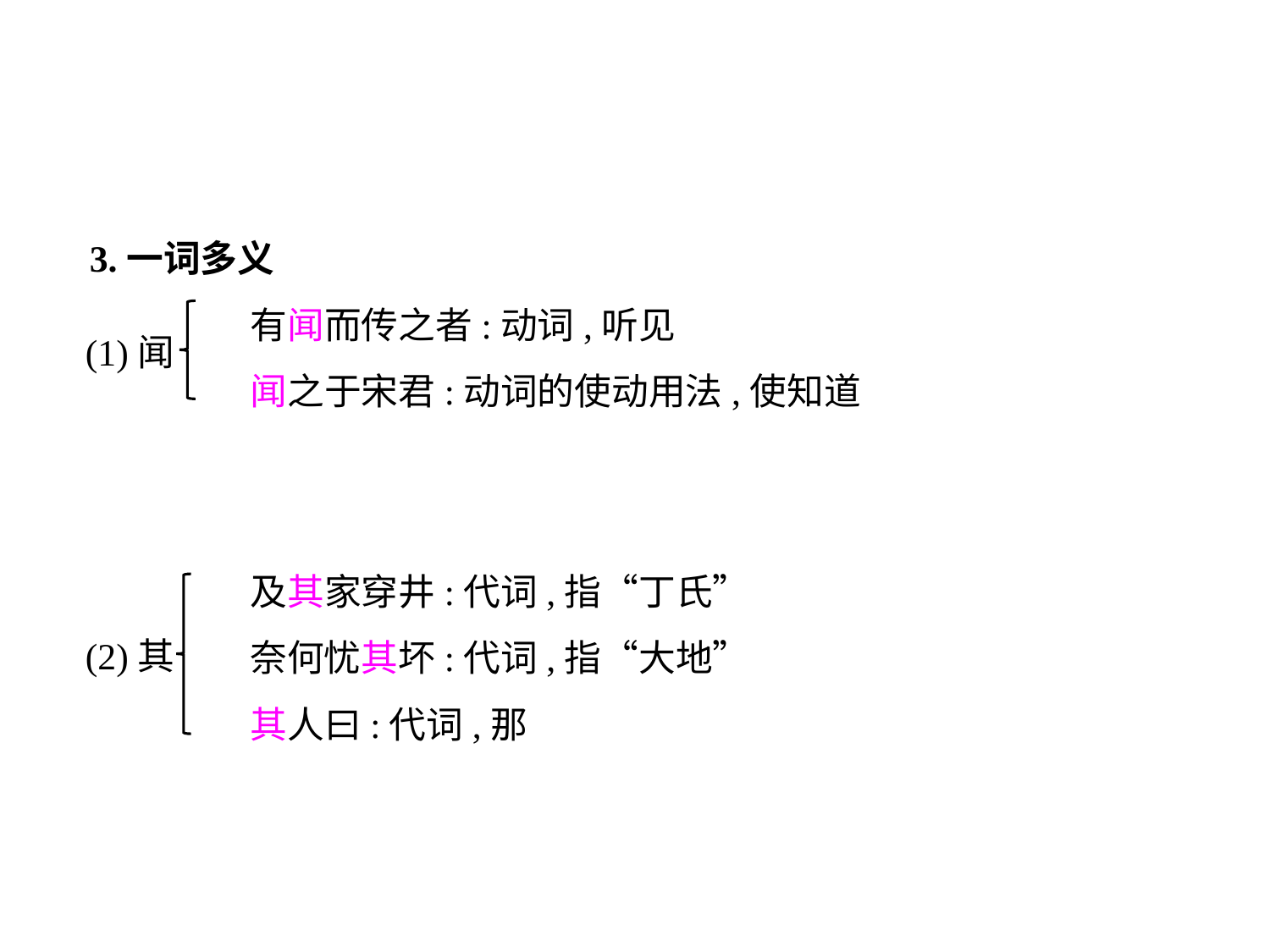

3.一词多义
	   有闻而传之者:动词,听见
	   闻之于宋君:动词的使动用法,使知道

	   及其家穿井:代词,指“丁氏”
	   奈何忧其坏:代词,指“大地”
	   其人曰:代词,那

(1)闻

(2)其